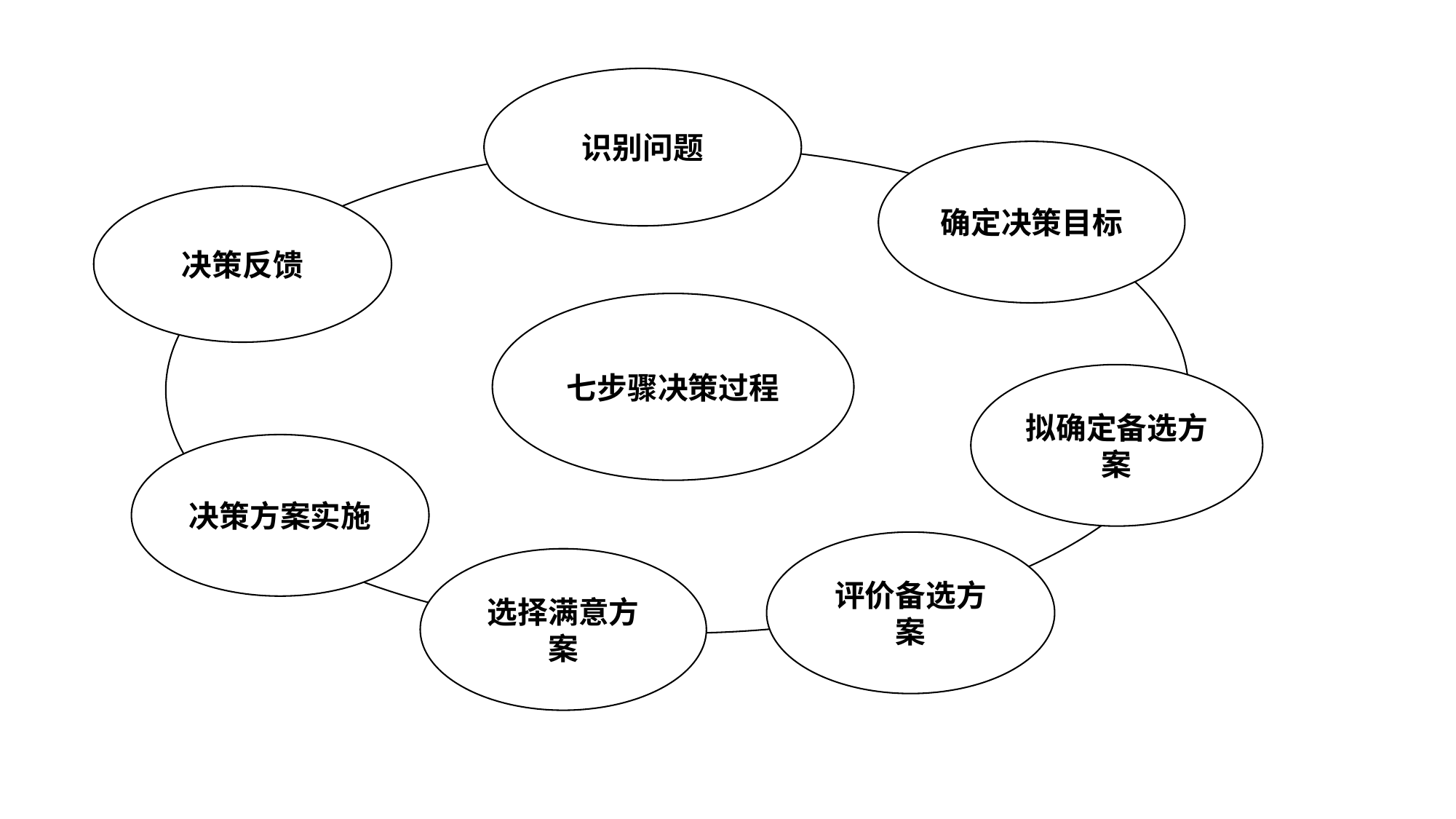

识别问题
确定决策目标

决策反馈
七步骤决策过程
拟确定备选方案
决策方案实施
评价备选方案
选择满意方案
31